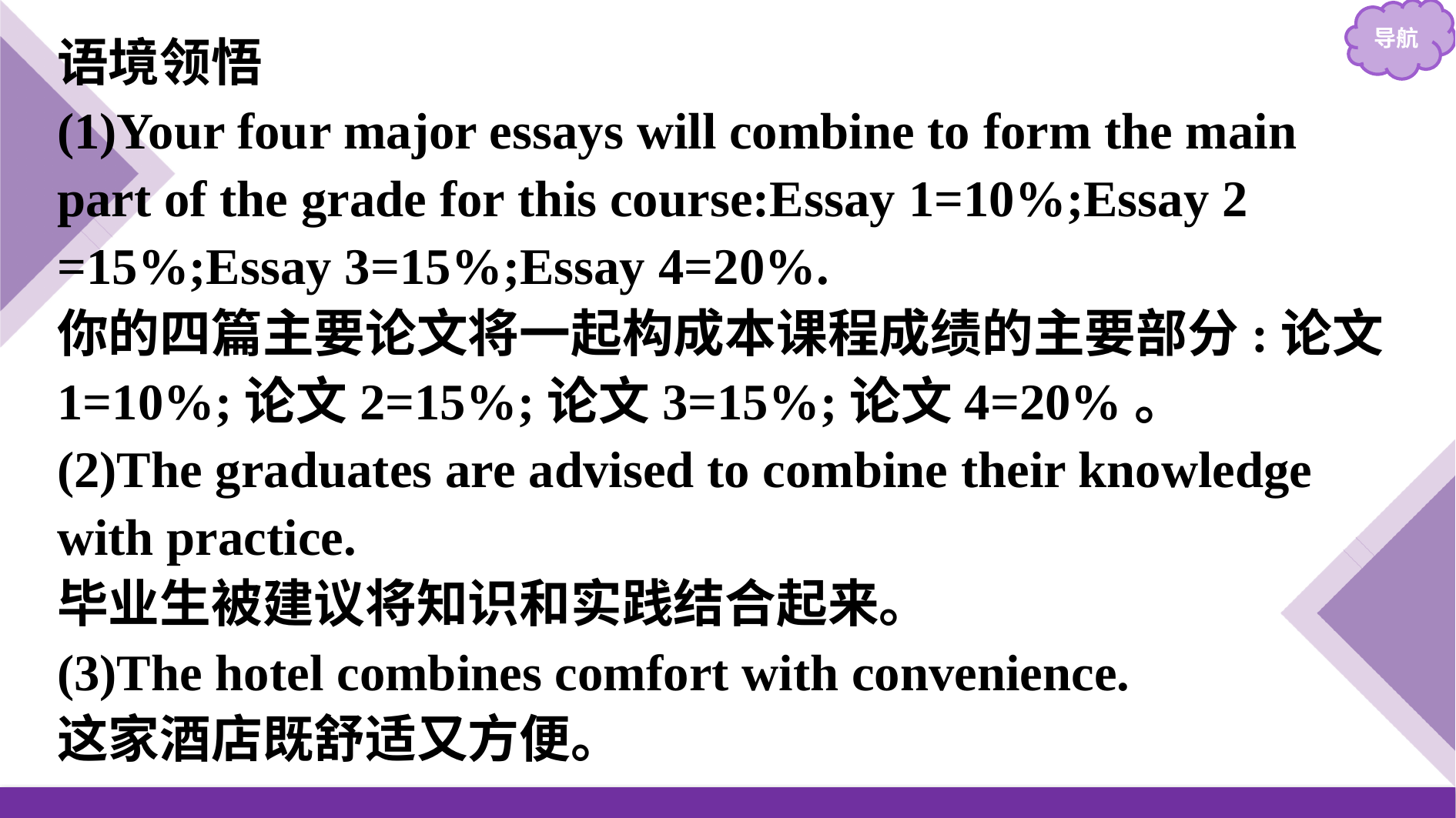

语境领悟
(1)Your four major essays will combine to form the main part of the grade for this course:Essay 1=10%;Essay 2 =15%;Essay 3=15%;Essay 4=20%.
你的四篇主要论文将一起构成本课程成绩的主要部分:论文1=10%;论文2=15%;论文3=15%;论文4=20%。
(2)The graduates are advised to combine their knowledge with practice.
毕业生被建议将知识和实践结合起来。
(3)The hotel combines comfort with convenience.
这家酒店既舒适又方便。